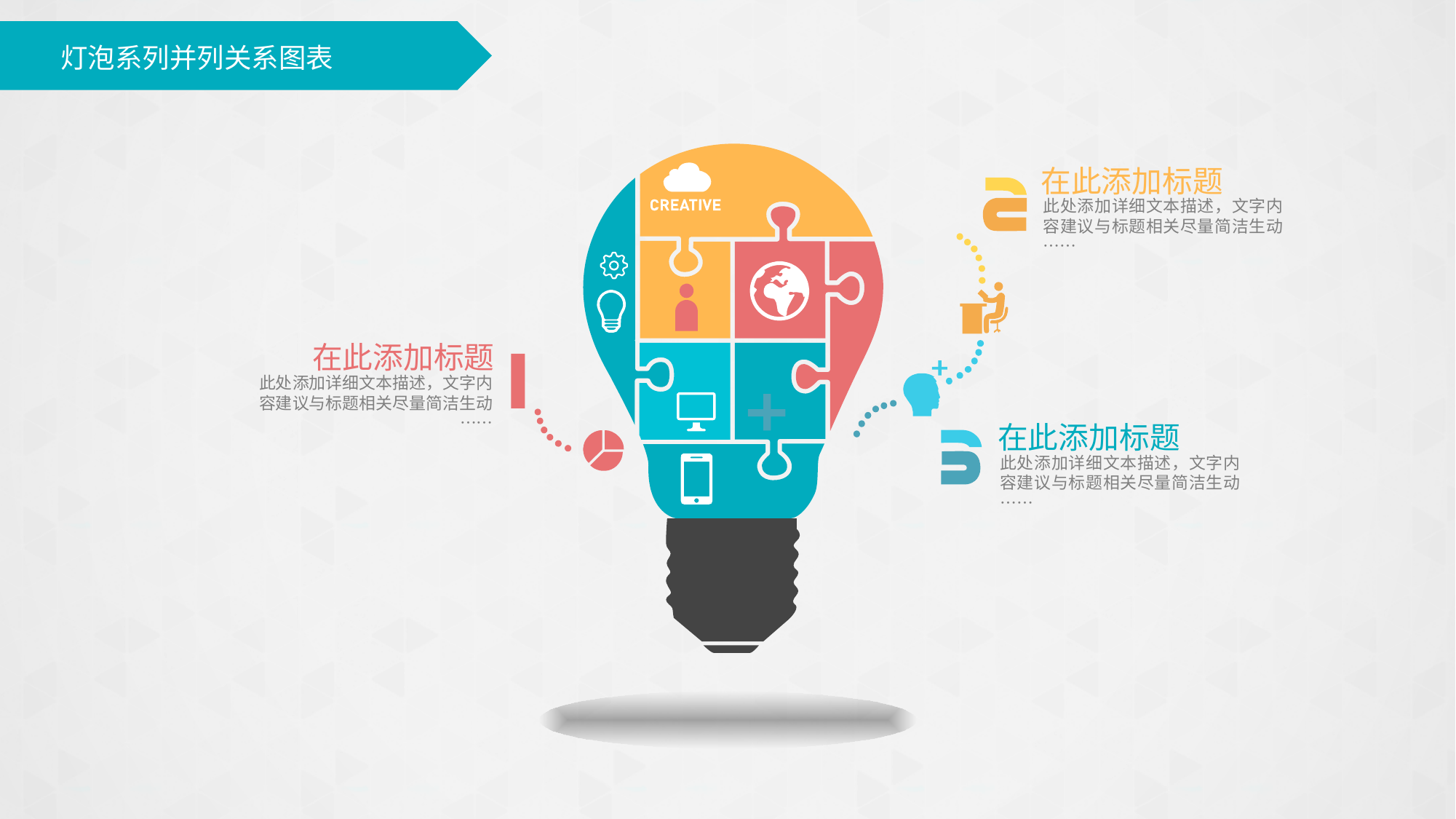

# 灯泡系列并列关系图表

在此添加标题
此处添加详细文本描述，文字内容建议与标题相关尽量简洁生动……

在此添加标题
此处添加详细文本描述，文字内容建议与标题相关尽量简洁生动……

在此添加标题
此处添加详细文本描述，文字内容建议与标题相关尽量简洁生动……